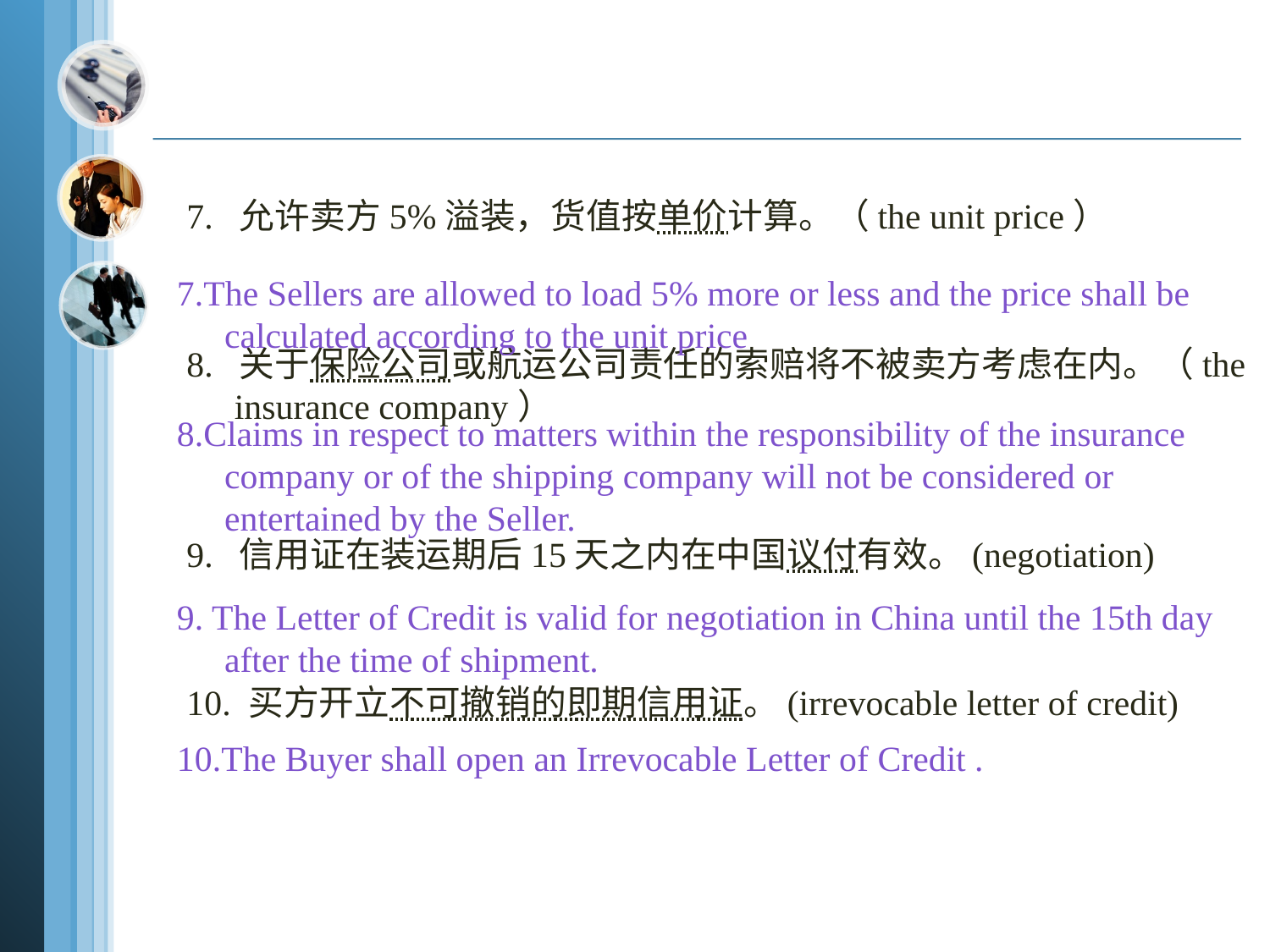

#
7.  允许卖方5%溢装，货值按单价计算。（the unit price）

8.  关于保险公司或航运公司责任的索赔将不被卖方考虑在内。（the insurance company）

9.  信用证在装运期后15天之内在中国议付有效。(negotiation)

10. 买方开立不可撤销的即期信用证。(irrevocable letter of credit)

7.The Sellers are allowed to load 5% more or less and the price shall be calculated according to the unit price

8.Claims in respect to matters within the responsibility of the insurance company or of the shipping company will not be considered or entertained by the Seller.

9. The Letter of Credit is valid for negotiation in China until the 15th day after the time of shipment.

10.The Buyer shall open an Irrevocable Letter of Credit .